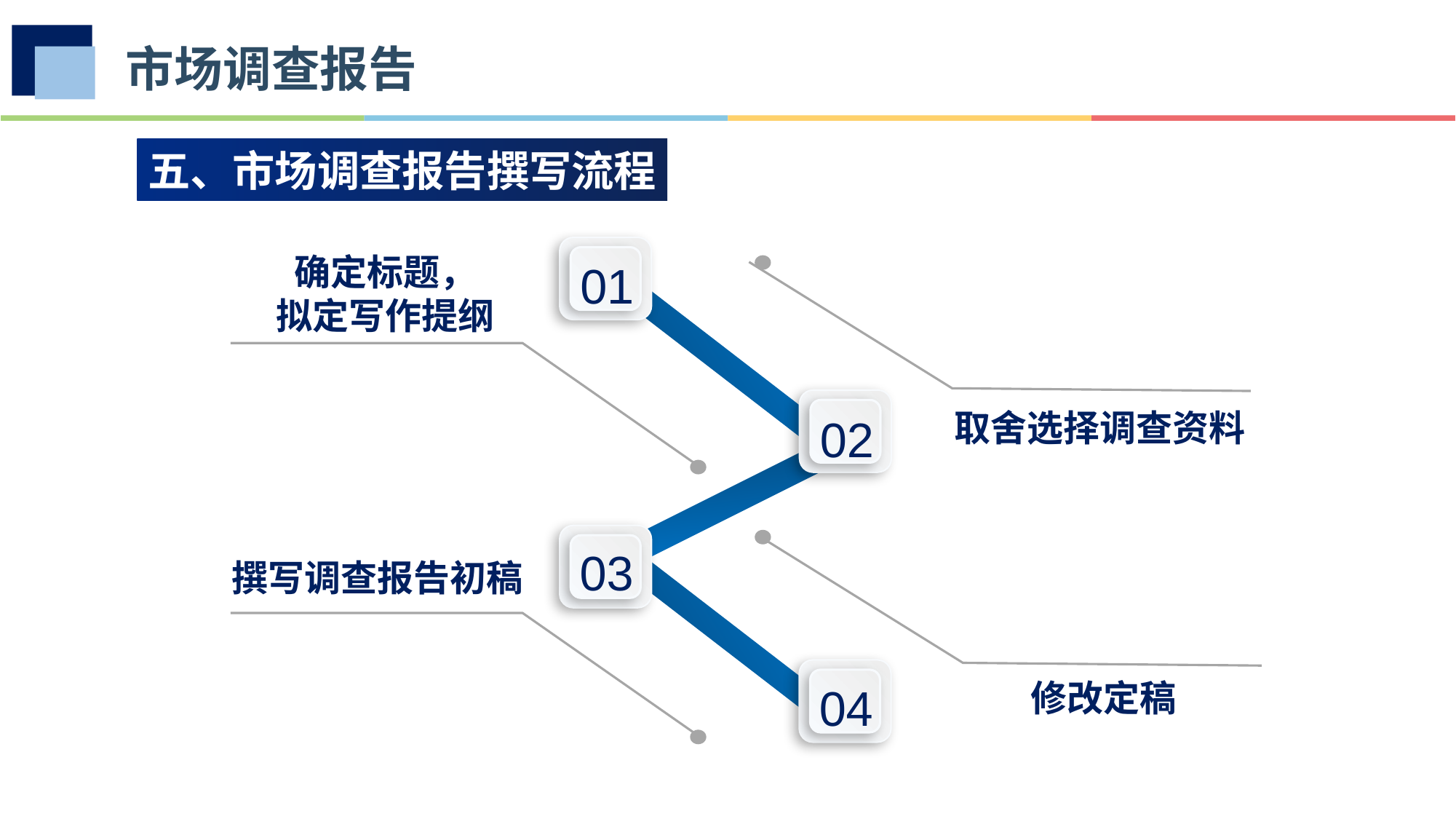

市场调查报告

五、市场调查报告撰写流程

01
确定标题，
拟定写作提纲

02
取舍选择调查资料

03

撰写调查报告初稿

04
修改定稿